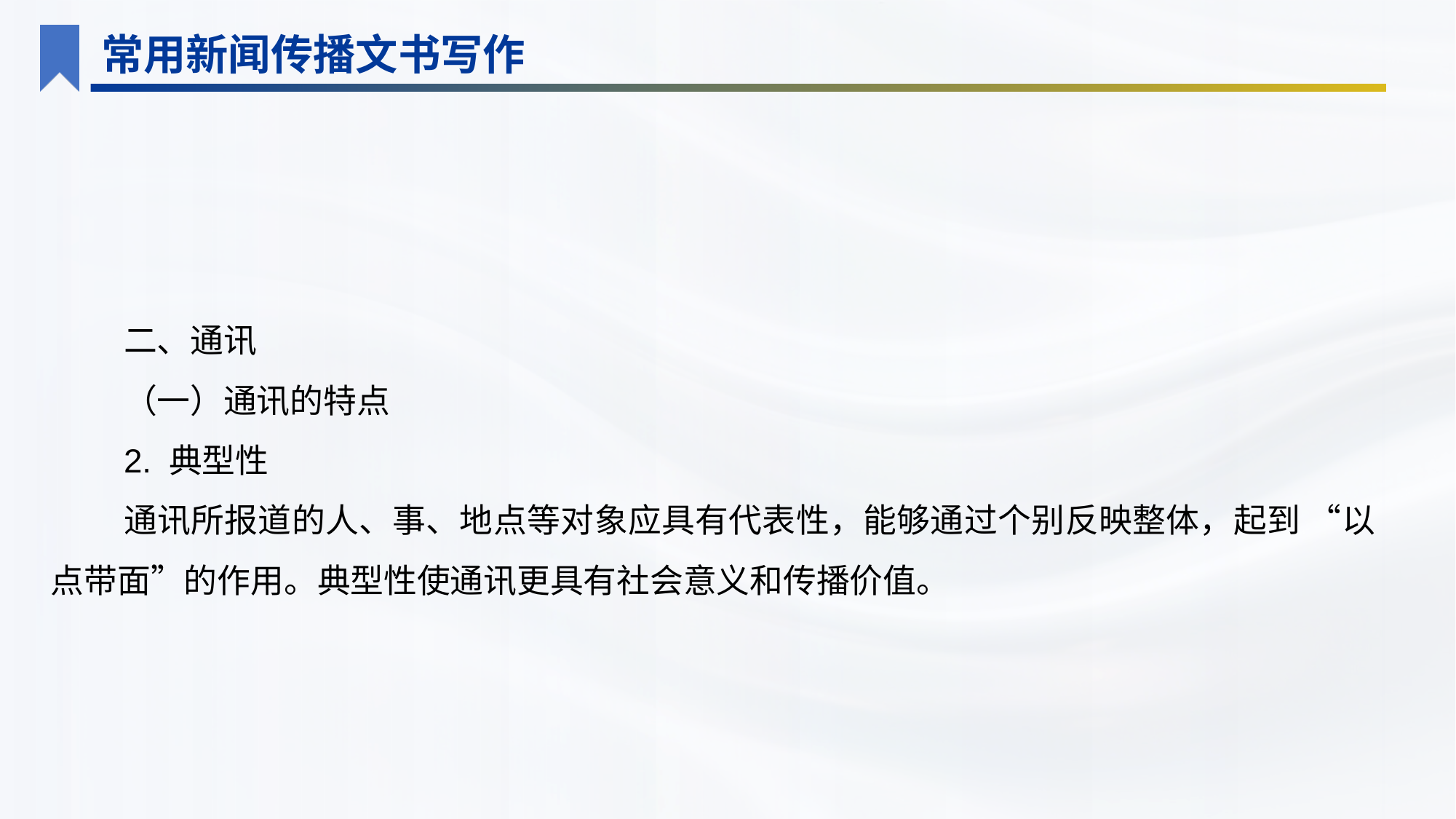

常用新闻传播文书写作
二、通讯
（一）通讯的特点
2. 典型性
通讯所报道的人、事、地点等对象应具有代表性，能够通过个别反映整体，起到 “以点带面”的作用。典型性使通讯更具有社会意义和传播价值。